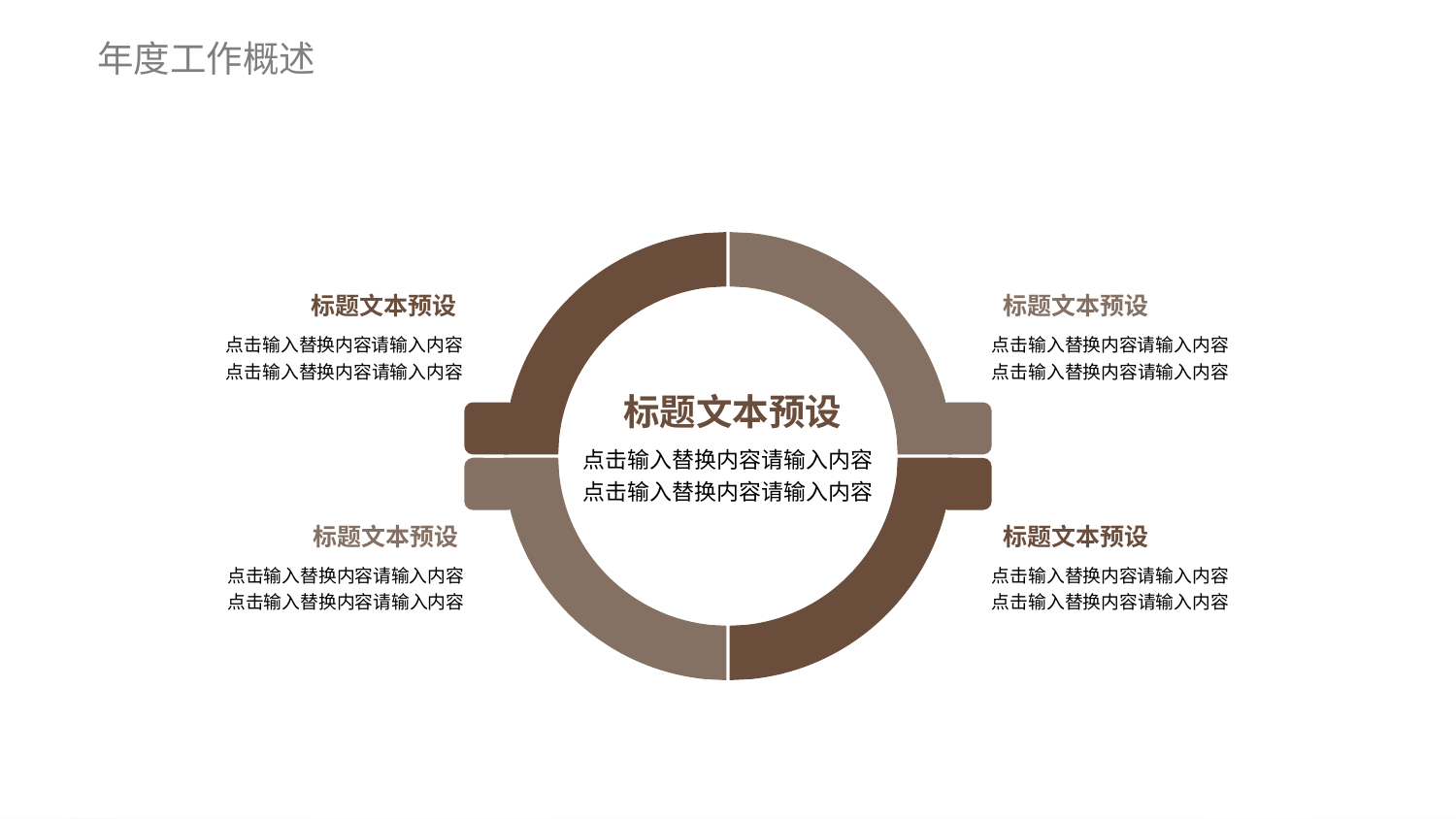

年度工作概述

 标题文本预设
点击输入替换内容请输入内容
点击输入替换内容请输入内容

 标题文本预设
点击输入替换内容请输入内容
点击输入替换内容请输入内容
 标题文本预设
点击输入替换内容请输入内容
点击输入替换内容请输入内容
 标题文本预设
点击输入替换内容请输入内容
点击输入替换内容请输入内容
 标题文本预设
点击输入替换内容请输入内容
点击输入替换内容请输入内容